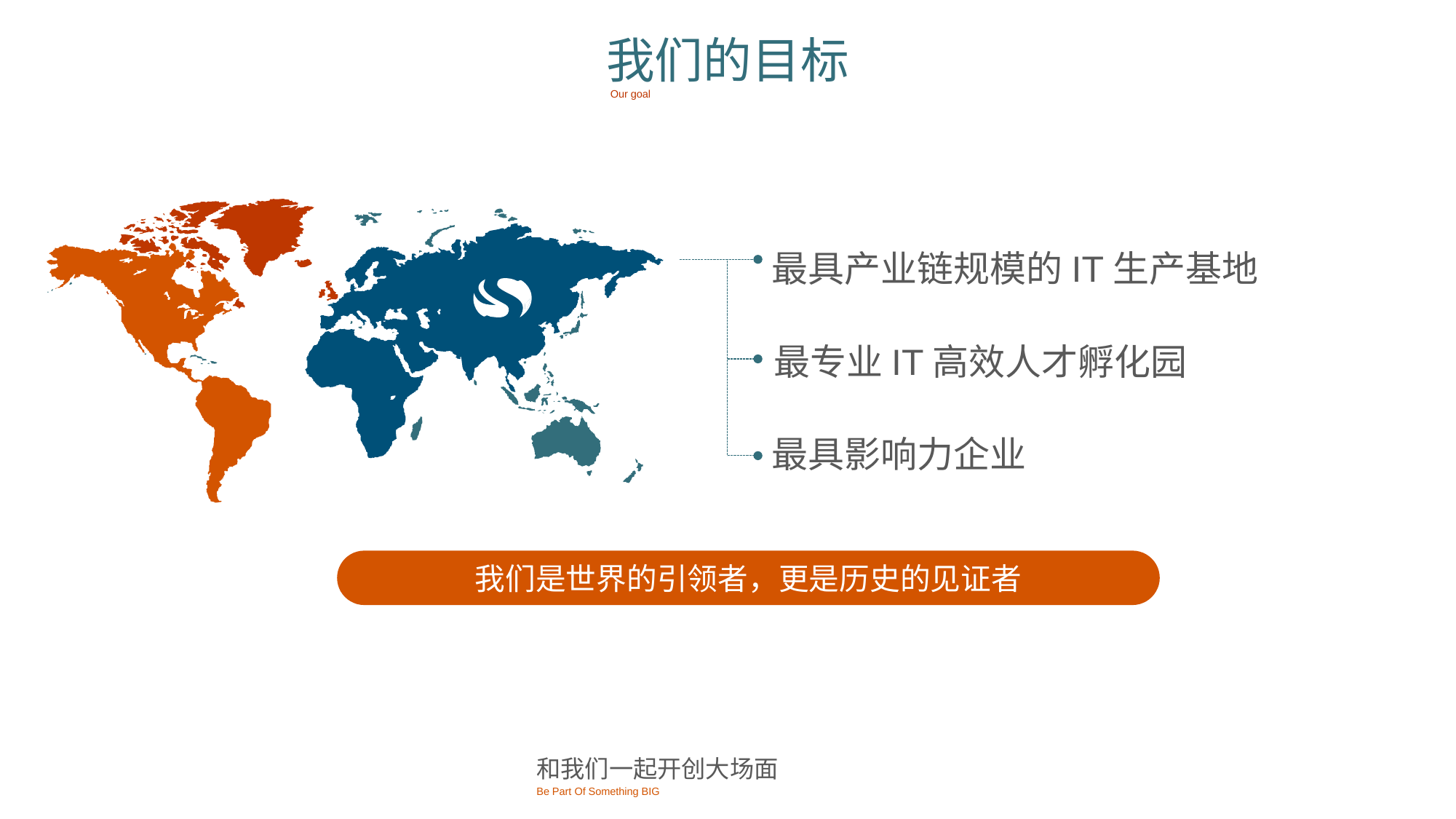

我们的目标
Our goal

最具产业链规模的IT生产基地

最专业IT高效人才孵化园
最具影响力企业

我们是世界的引领者，更是历史的见证者